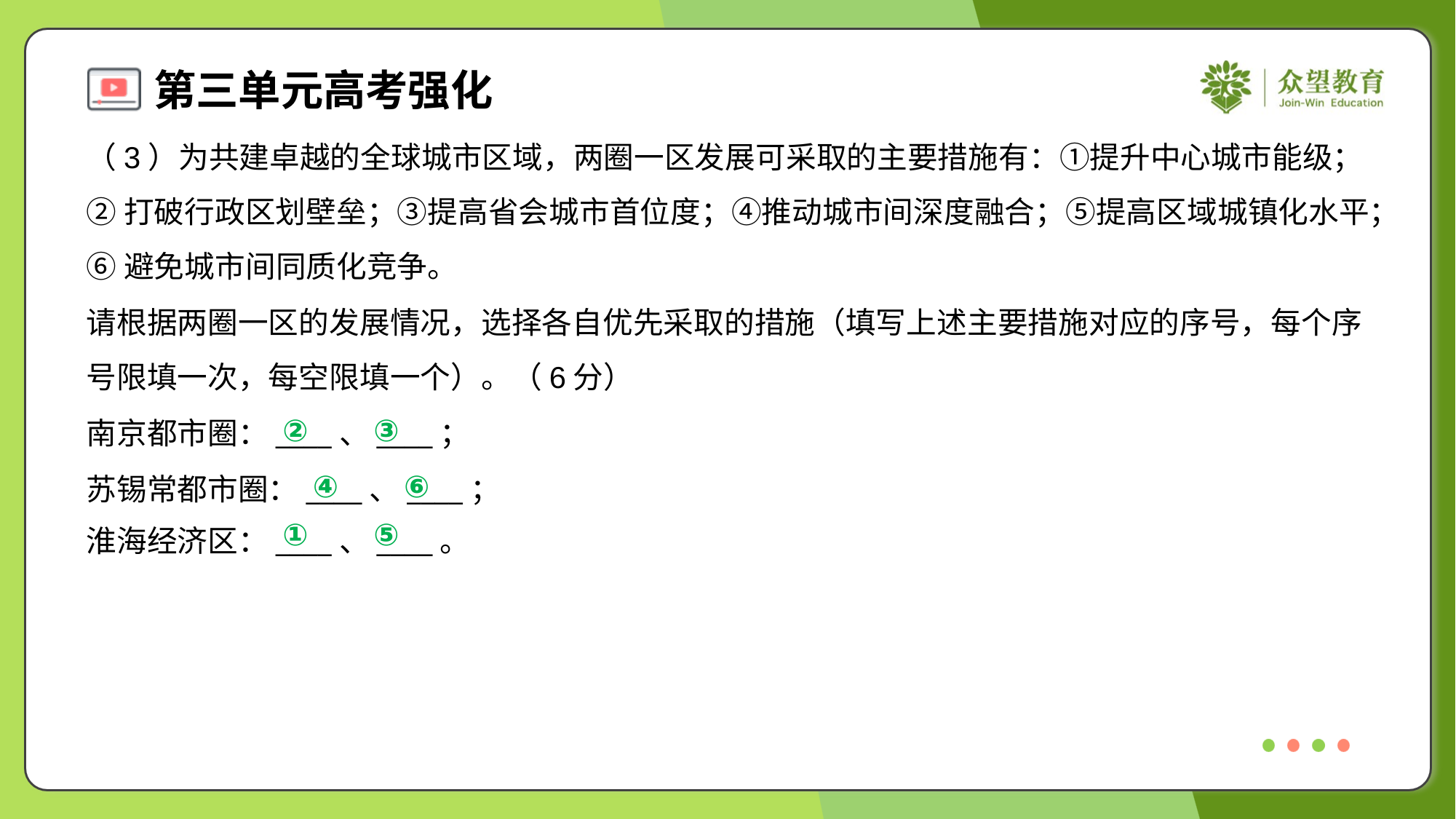

（3）为共建卓越的全球城市区域，两圈一区发展可采取的主要措施有：①提升中心城市能级；
②打破行政区划壁垒；③提高省会城市首位度；④推动城市间深度融合；⑤提高区域城镇化水平；
⑥避免城市间同质化竞争。
请根据两圈一区的发展情况，选择各自优先采取的措施（填写上述主要措施对应的序号，每个序
号限填一次，每空限填一个）。（6分）
南京都市圈：____、____；
苏锡常都市圈：____、____；
淮海经济区：____、____。
②
③
④
⑥
①
⑤